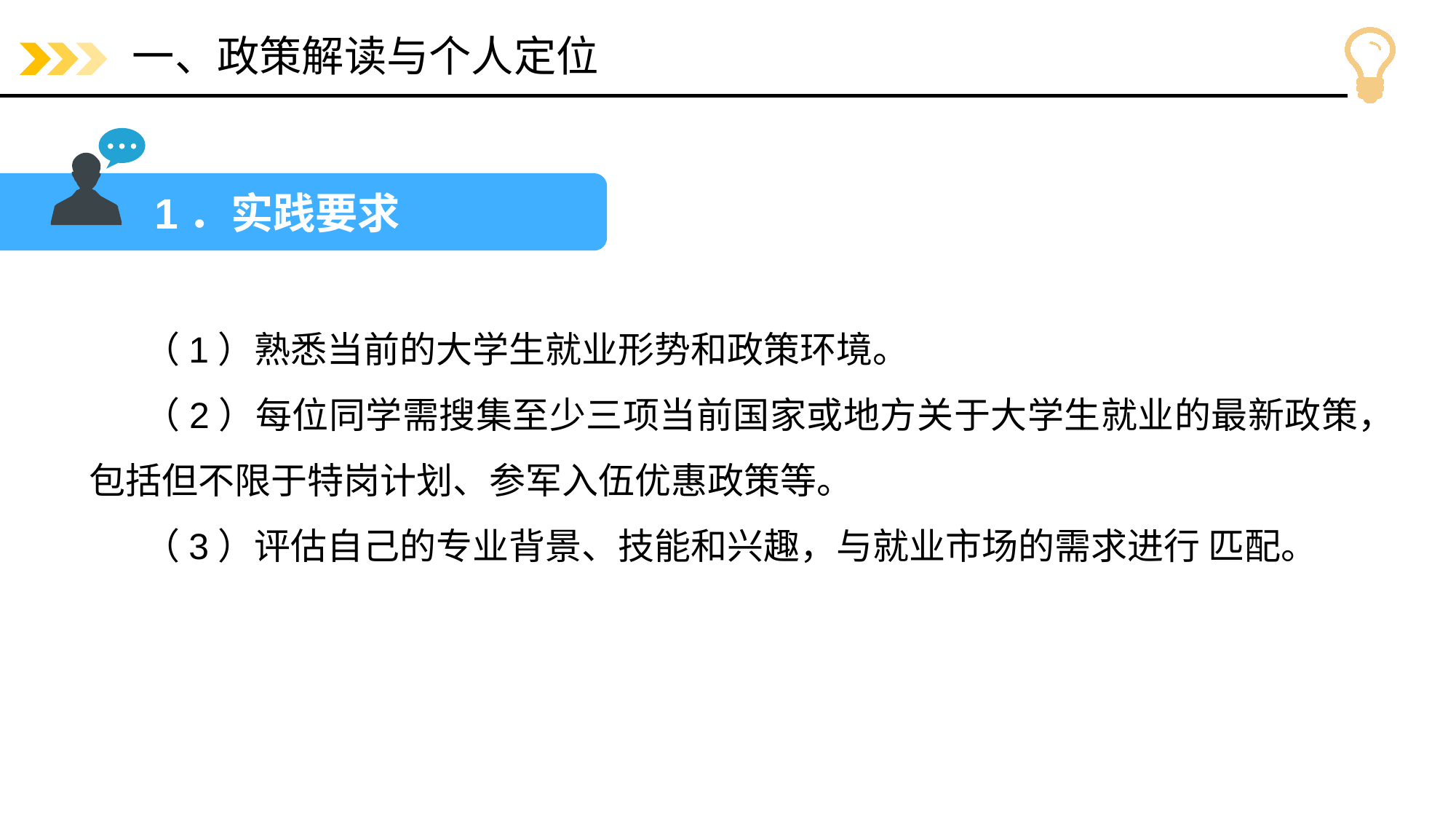

26
# 一、政策解读与个人定位

1．实践要求
（1）熟悉当前的大学生就业形势和政策环境。
（2）每位同学需搜集至少三项当前国家或地方关于大学生就业的最新政策，包括但不限于特岗计划、参军入伍优惠政策等。
（3）评估自己的专业背景、技能和兴趣，与就业市场的需求进行 匹配。